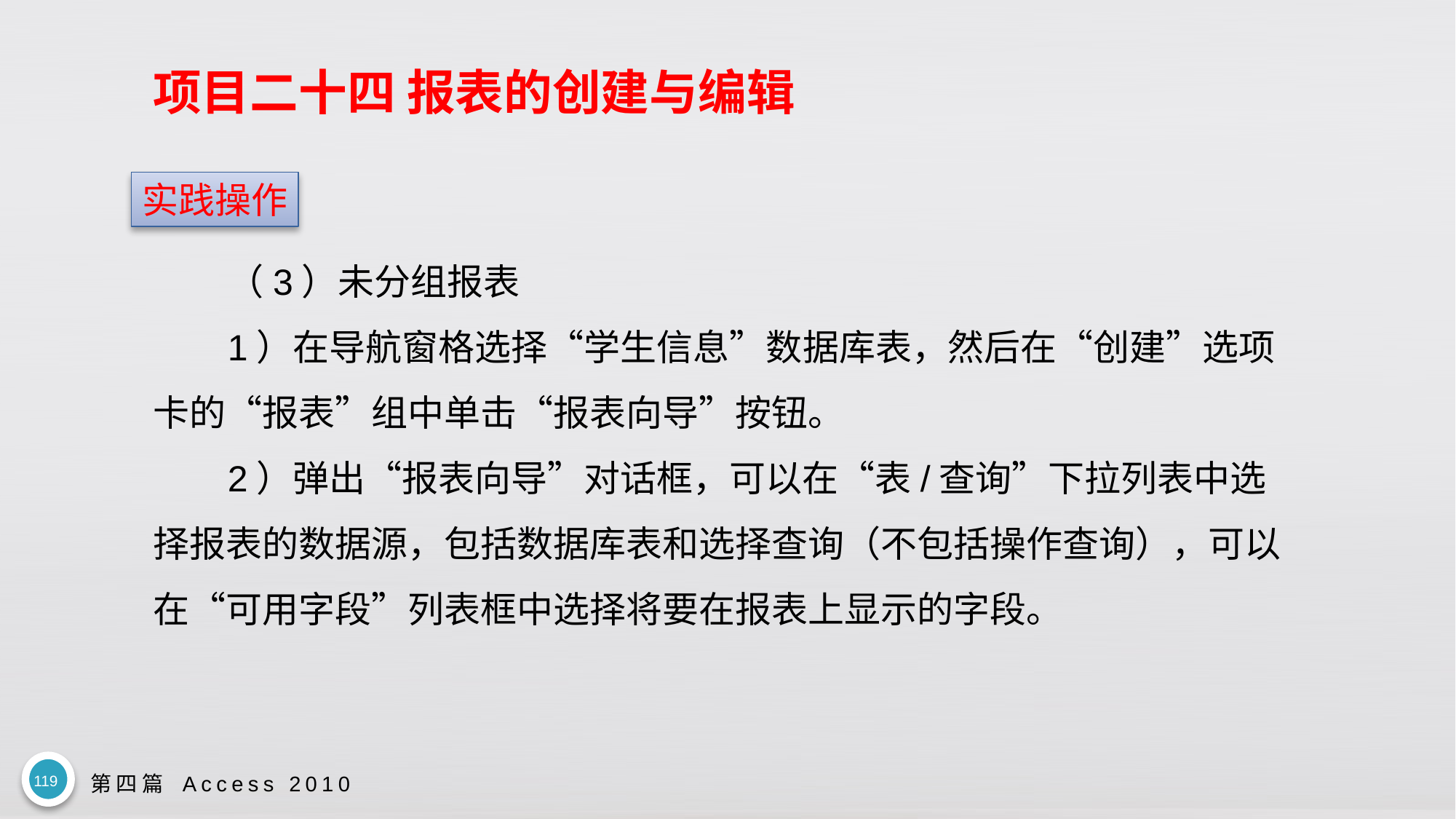

# 项目二十四 报表的创建与编辑
实践操作
（3）未分组报表
1）在导航窗格选择“学生信息”数据库表，然后在“创建”选项卡的“报表”组中单击“报表向导”按钮。
2）弹出“报表向导”对话框，可以在“表/查询”下拉列表中选择报表的数据源，包括数据库表和选择查询（不包括操作查询），可以在“可用字段”列表框中选择将要在报表上显示的字段。
119